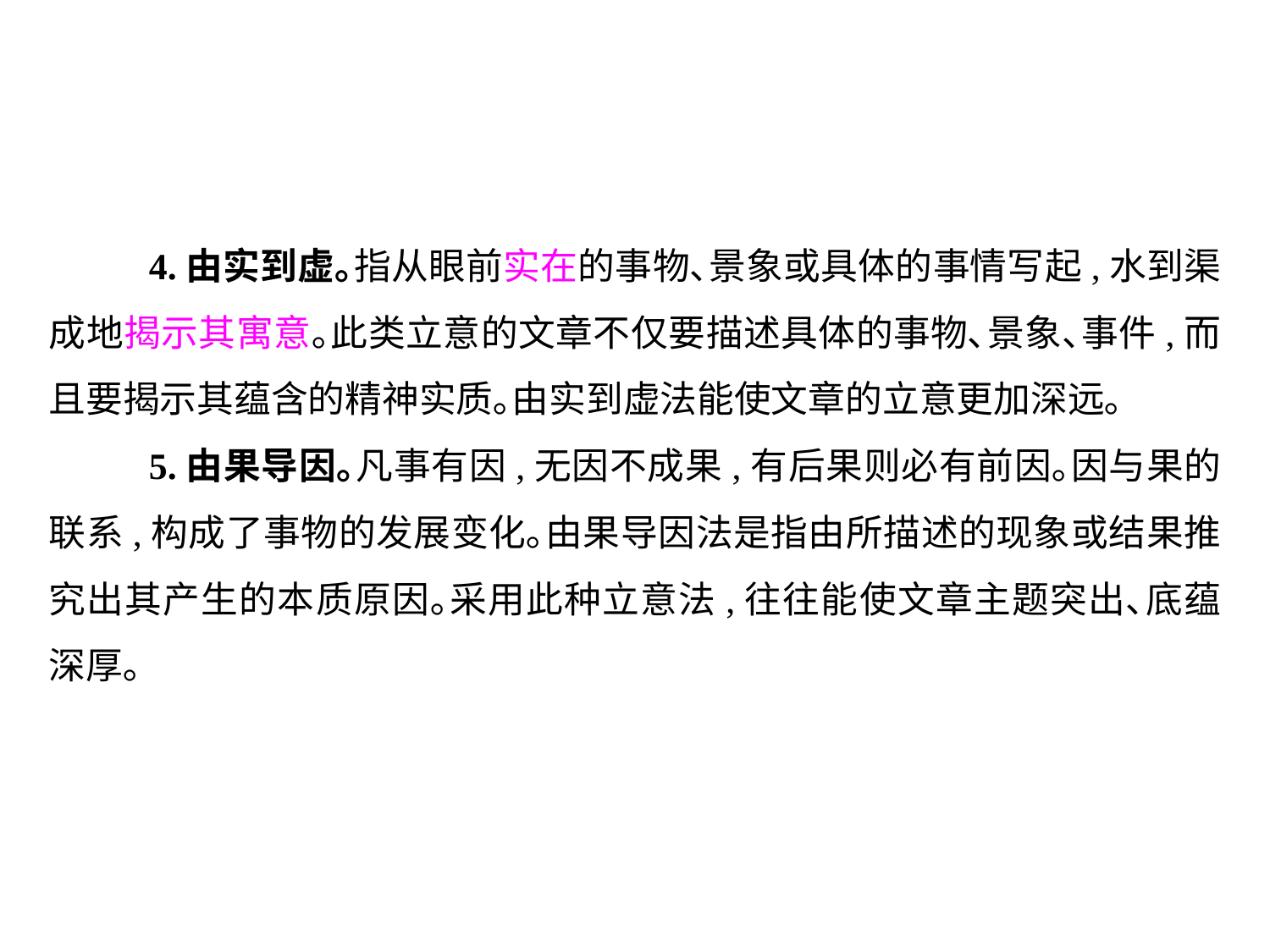

4.由实到虚｡指从眼前实在的事物､景象或具体的事情写起,水到渠成地揭示其寓意｡此类立意的文章不仅要描述具体的事物､景象､事件,而且要揭示其蕴含的精神实质｡由实到虚法能使文章的立意更加深远｡
5.由果导因｡凡事有因,无因不成果,有后果则必有前因｡因与果的联系,构成了事物的发展变化｡由果导因法是指由所描述的现象或结果推究出其产生的本质原因｡采用此种立意法,往往能使文章主题突出､底蕴深厚｡